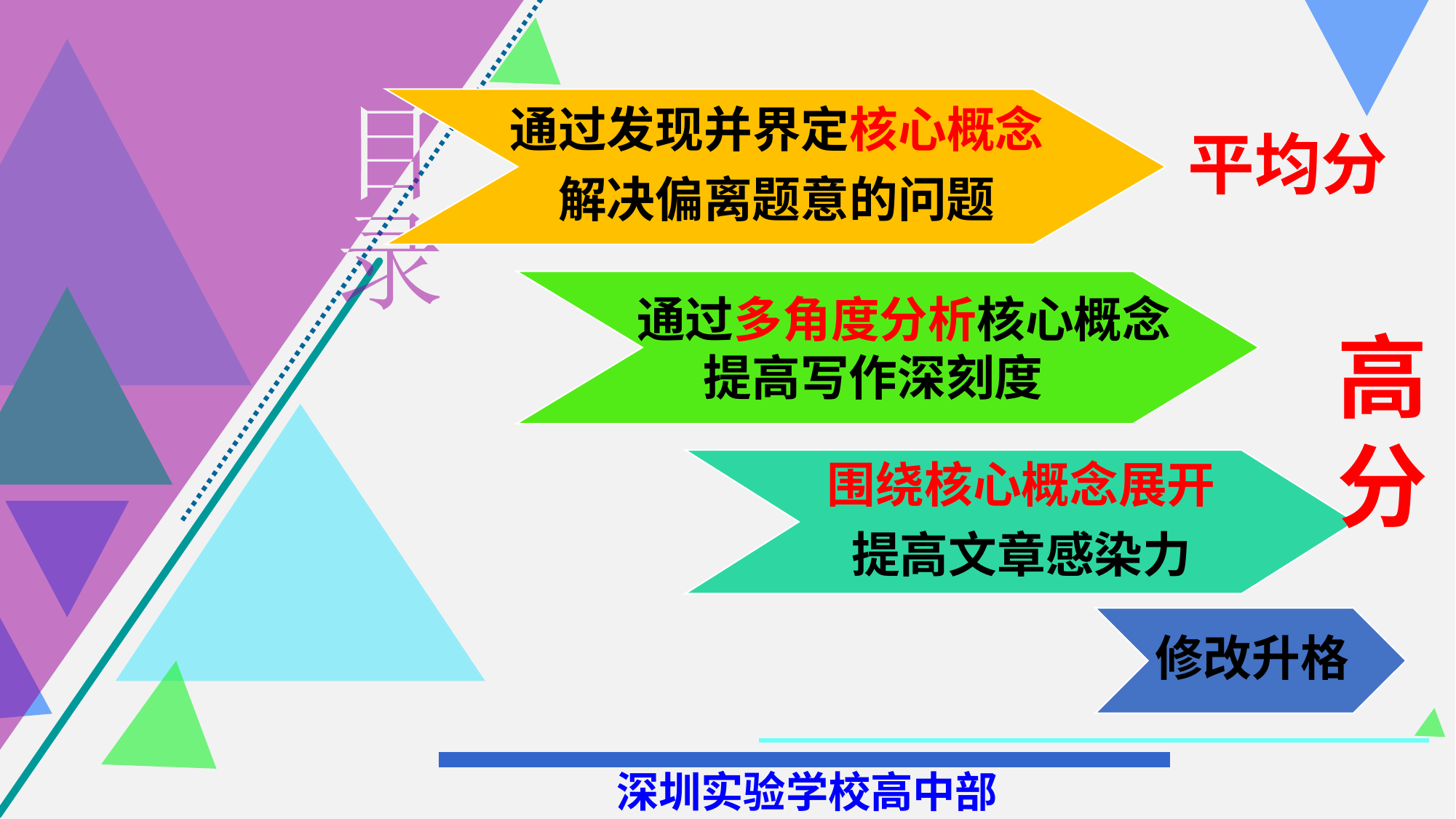

通过发现并界定核心概念
解决偏离题意的问题
平均分
       通过多角度分析核心概念
             提高写作深刻度

高
分

围绕核心概念展开
提高文章感染力

修改升格

深圳实验学校高中部